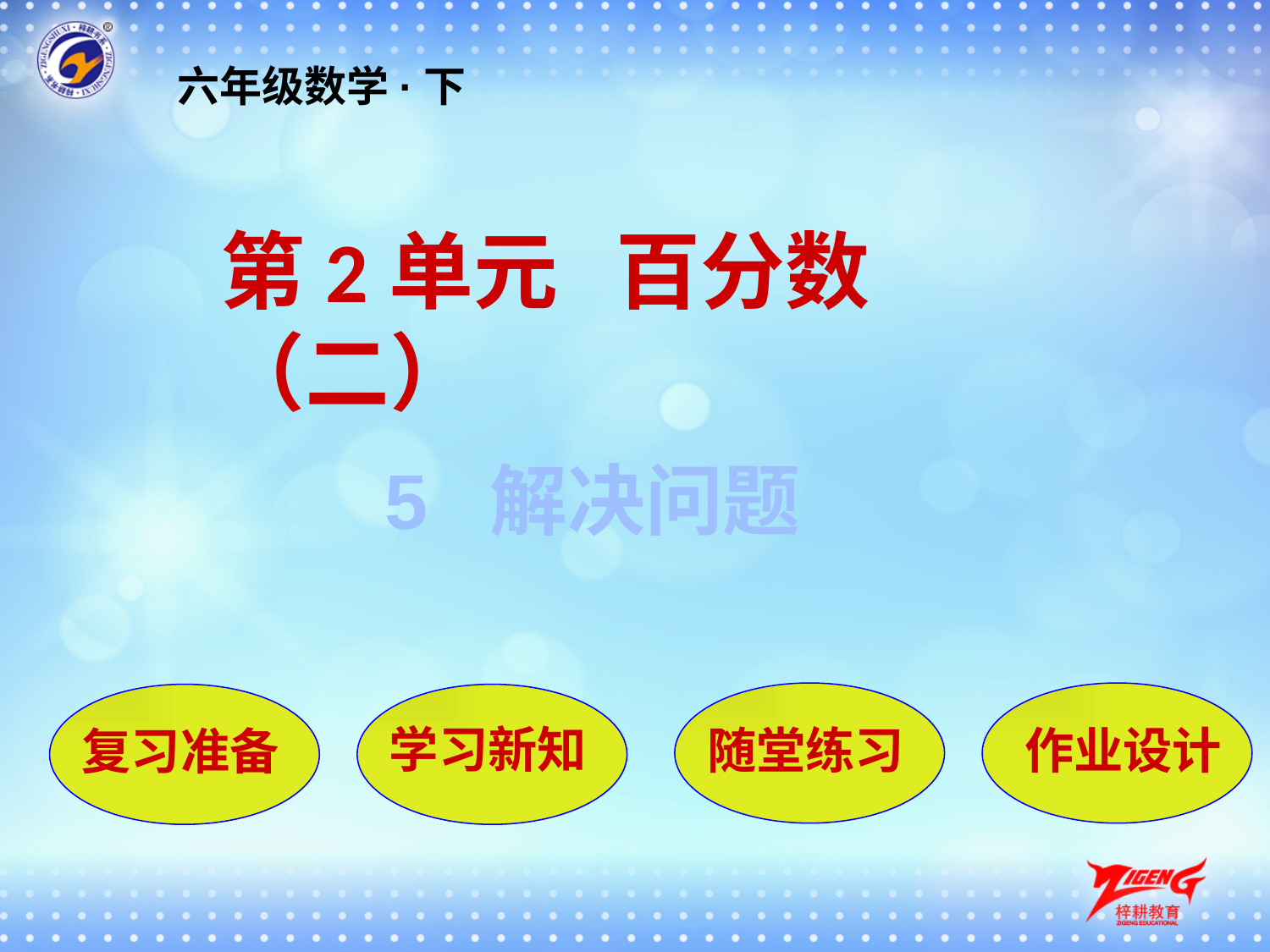

六年级数学·下
第2单元   百分数（二）
5  解决问题

随堂练习

作业设计

复习准备

学习新知